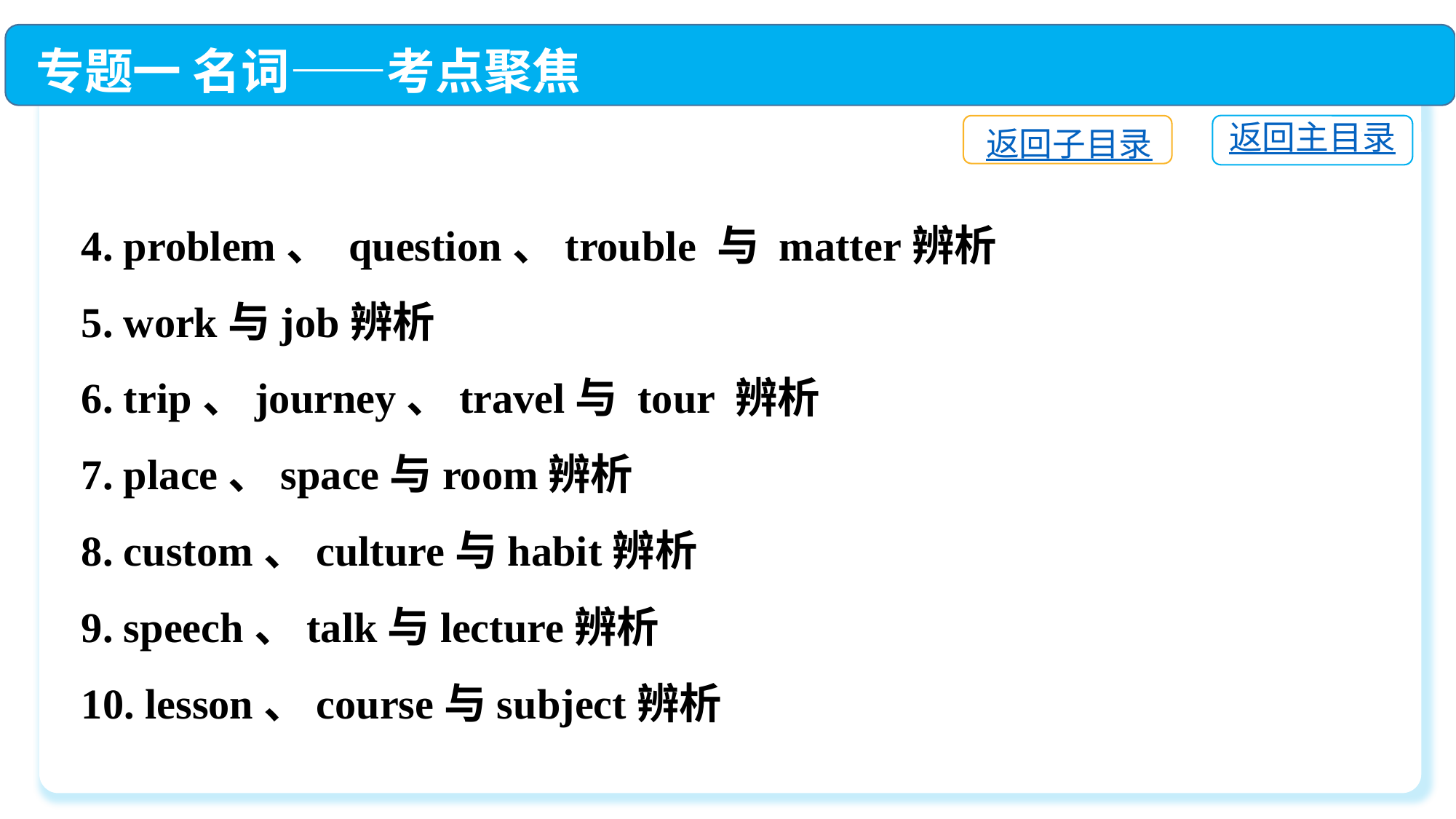

专题一 名词——考点聚焦

返回主目录

返回子目录
4. problem、 question、trouble 与 matter辨析
5. work与job辨析
6. trip、journey、travel与 tour 辨析
7. place、space与room辨析
8. custom、culture与habit辨析
9. speech、talk与lecture辨析
10. lesson、course与subject辨析